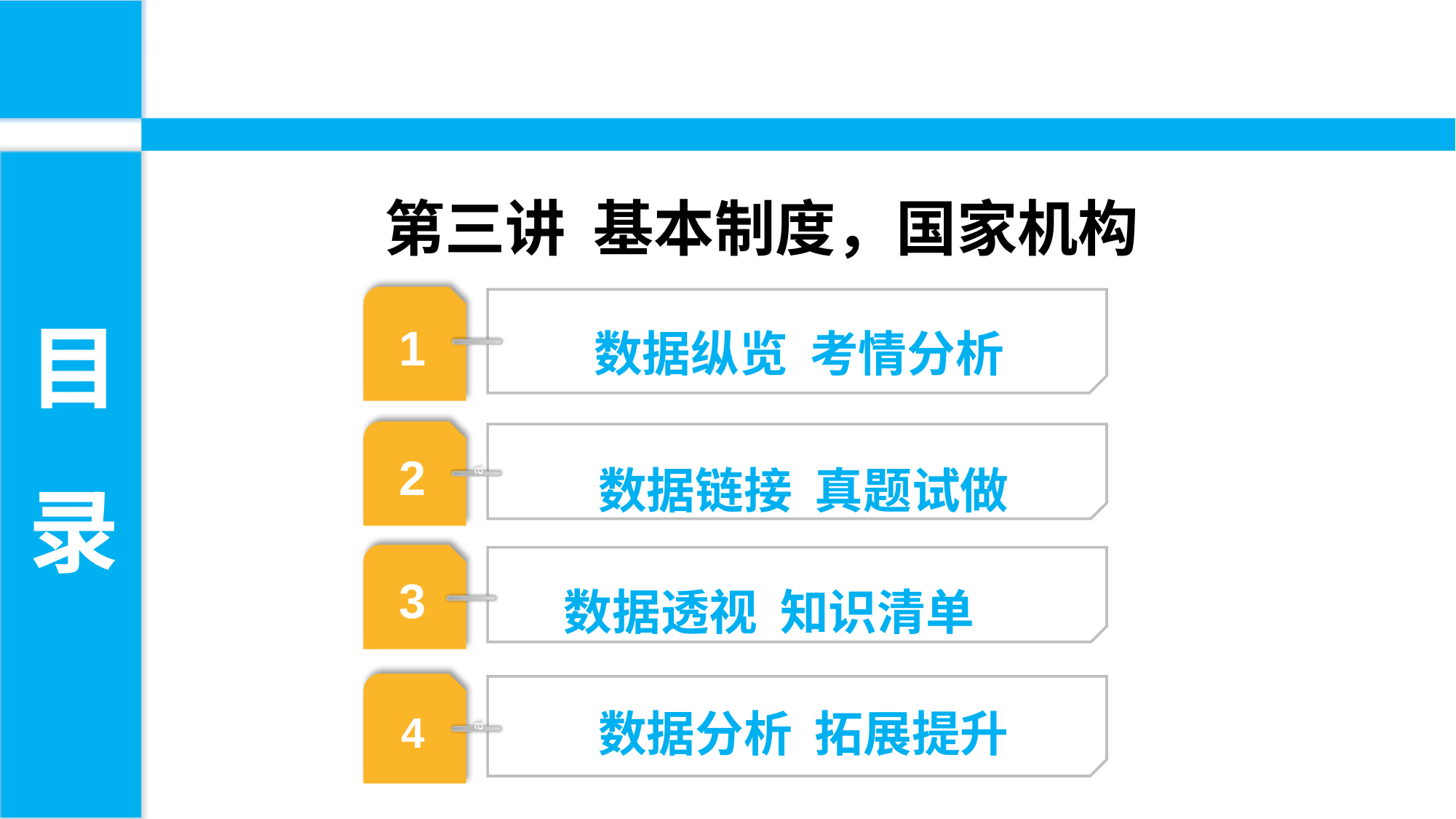

第三讲  基本制度，国家机构

目
录
1
 数据纵览  考情分析

2

数据链接  真题试做
a
3

  数据透视  知识清单

数据分析  拓展提升
4

a